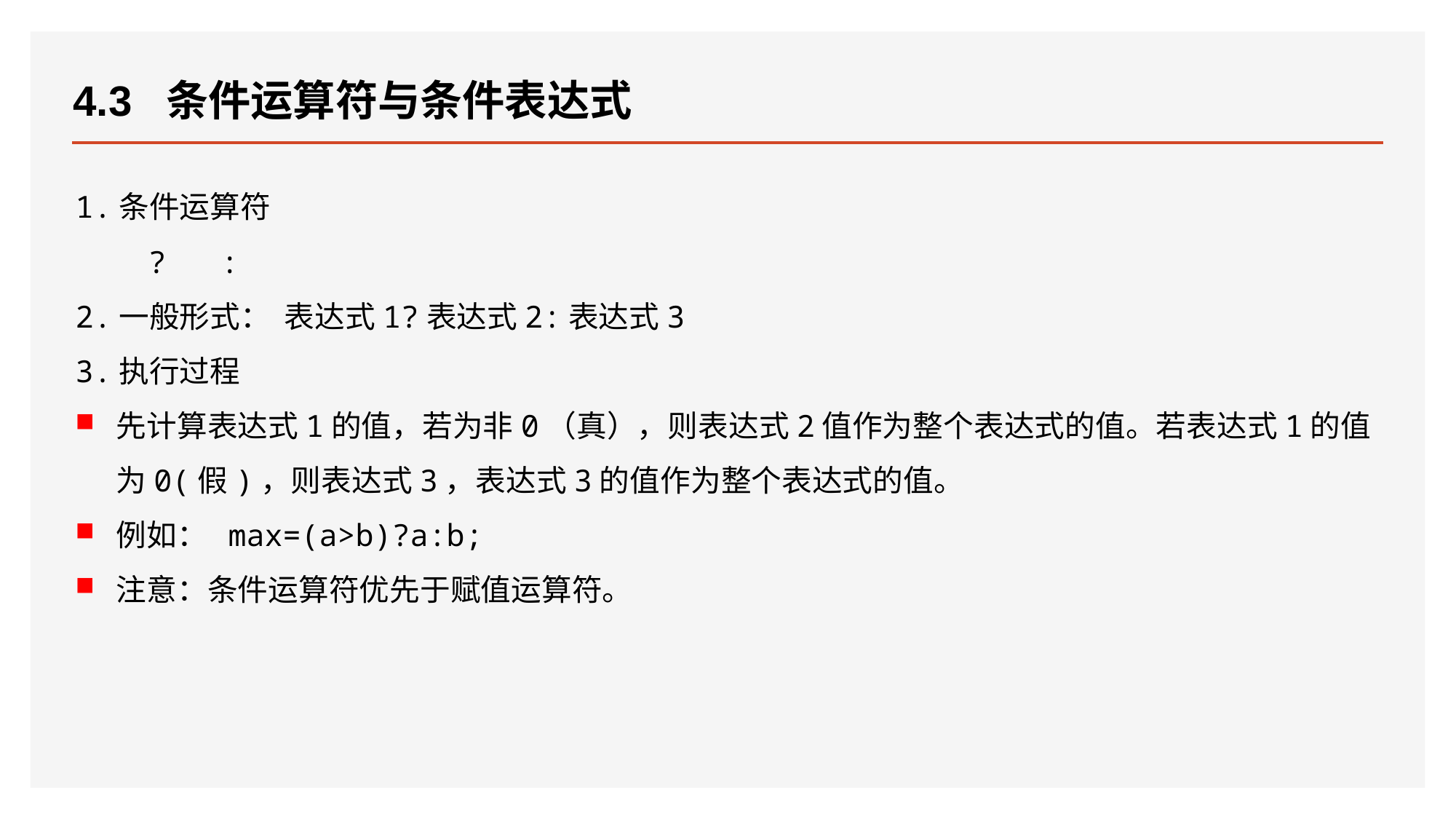

# 4.3  条件运算符与条件表达式
1.条件运算符
    ?   :
2.一般形式：  表达式1?表达式2:表达式3
3.执行过程
先计算表达式1的值，若为非0（真），则表达式2值作为整个表达式的值。若表达式1的值为0(假)，则表达式3，表达式3的值作为整个表达式的值。
例如：  max=(a>b)?a:b;
注意：条件运算符优先于赋值运算符。